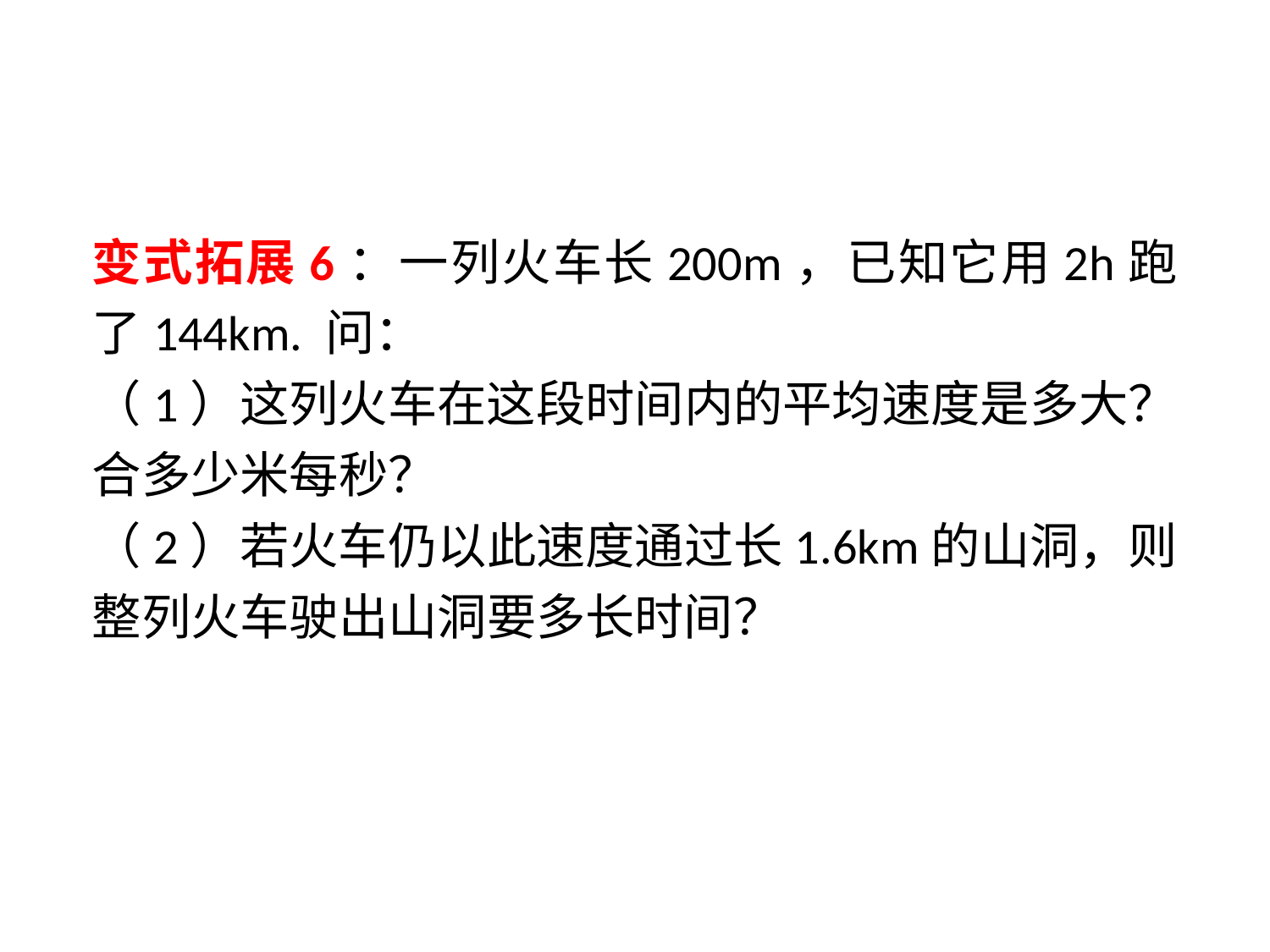

变式拓展6：一列火车长200m，已知它用2h跑了144km. 问：
（1）这列火车在这段时间内的平均速度是多大？合多少米每秒？
（2）若火车仍以此速度通过长1.6km的山洞，则整列火车驶出山洞要多长时间？